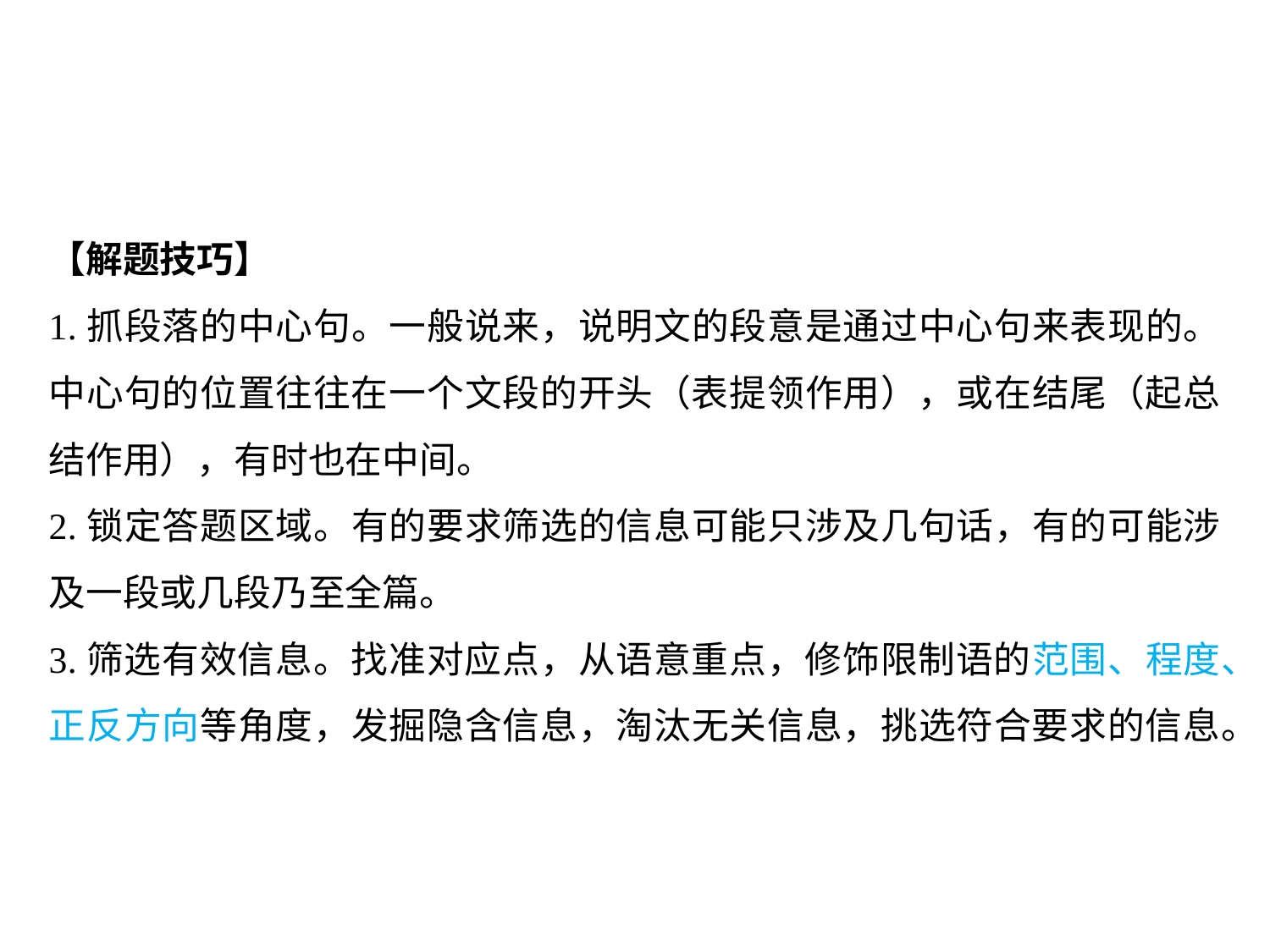

【解题技巧】
1.抓段落的中心句。一般说来，说明文的段意是通过中心句来表现的。中心句的位置往往在一个文段的开头（表提领作用），或在结尾（起总结作用），有时也在中间。
2.锁定答题区域。有的要求筛选的信息可能只涉及几句话，有的可能涉及一段或几段乃至全篇。
3.筛选有效信息。找准对应点，从语意重点，修饰限制语的范围、程度、正反方向等角度，发掘隐含信息，淘汰无关信息，挑选符合要求的信息。